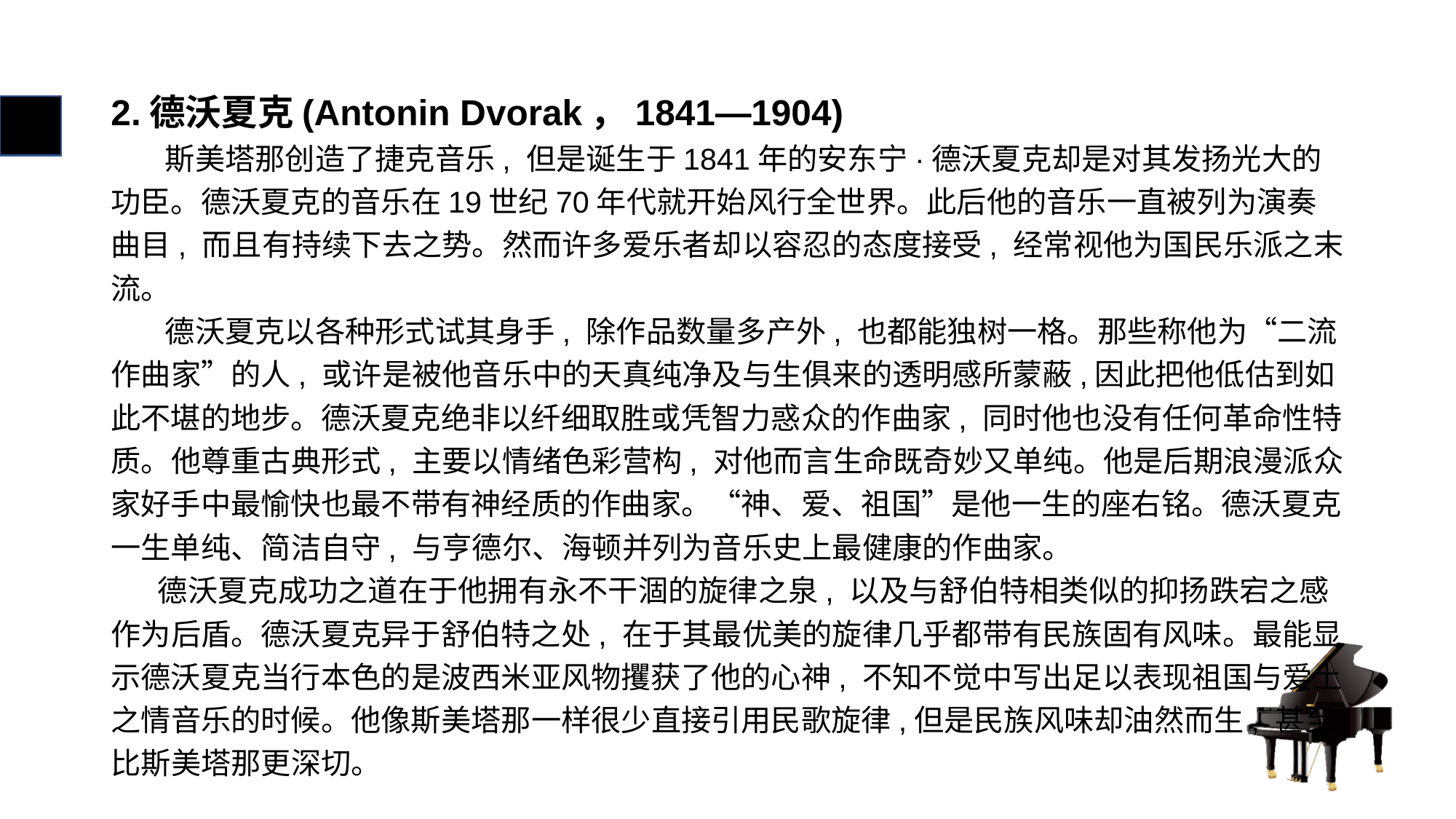

# 2.德沃夏克(Antonin Dvorak，1841—1904)
       斯美塔那创造了捷克音乐, 但是诞生于1841年的安东宁·德沃夏克却是对其发扬光大的功臣。德沃夏克的音乐在19世纪70年代就开始风行全世界。此后他的音乐一直被列为演奏曲目, 而且有持续下去之势。然而许多爱乐者却以容忍的态度接受, 经常视他为国民乐派之末流。
       德沃夏克以各种形式试其身手, 除作品数量多产外, 也都能独树一格。那些称他为“二流作曲家”的人, 或许是被他音乐中的天真纯净及与生俱来的透明感所蒙蔽,因此把他低估到如此不堪的地步。德沃夏克绝非以纤细取胜或凭智力惑众的作曲家, 同时他也没有任何革命性特质。他尊重古典形式, 主要以情绪色彩营构, 对他而言生命既奇妙又单纯。他是后期浪漫派众家好手中最愉快也最不带有神经质的作曲家。“神、爱、祖国”是他一生的座右铭。德沃夏克一生单纯、简洁自守, 与亨德尔、海顿并列为音乐史上最健康的作曲家。
       德沃夏克成功之道在于他拥有永不干涸的旋律之泉, 以及与舒伯特相类似的抑扬跌宕之感作为后盾。德沃夏克异于舒伯特之处, 在于其最优美的旋律几乎都带有民族固有风味。最能显示德沃夏克当行本色的是波西米亚风物攫获了他的心神, 不知不觉中写出足以表现祖国与爱土之情音乐的时候。他像斯美塔那一样很少直接引用民歌旋律,但是民族风味却油然而生, 甚至比斯美塔那更深切。